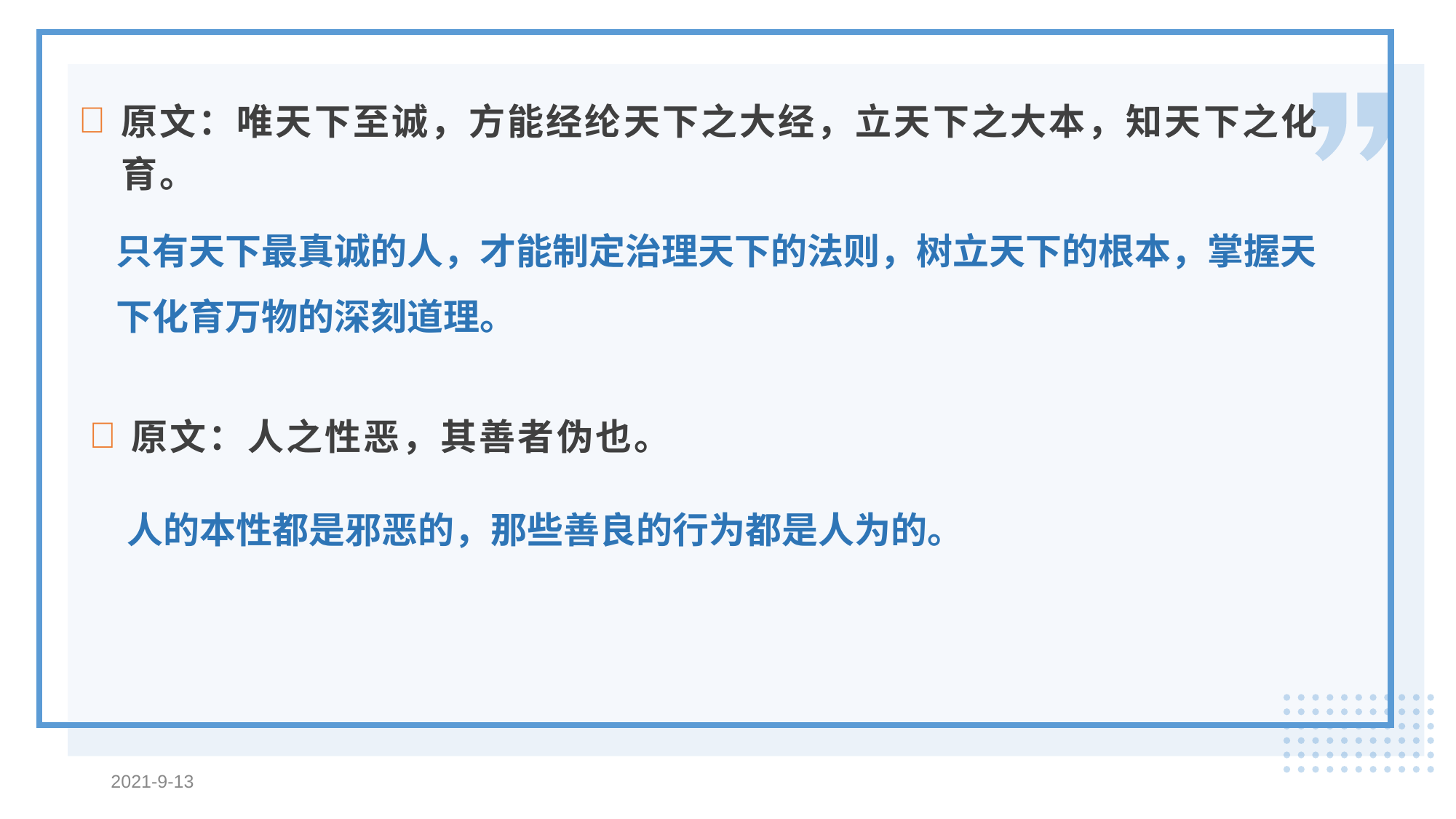

原文：唯天下至诚，方能经纶天下之大经，立天下之大本，知天下之化育。

只有天下最真诚的人，才能制定治理天下的法则，树立天下的根本，掌握天下化育万物的深刻道理。
原文：人之性恶，其善者伪也。
人的本性都是邪恶的，那些善良的行为都是人为的。

2021-9-13